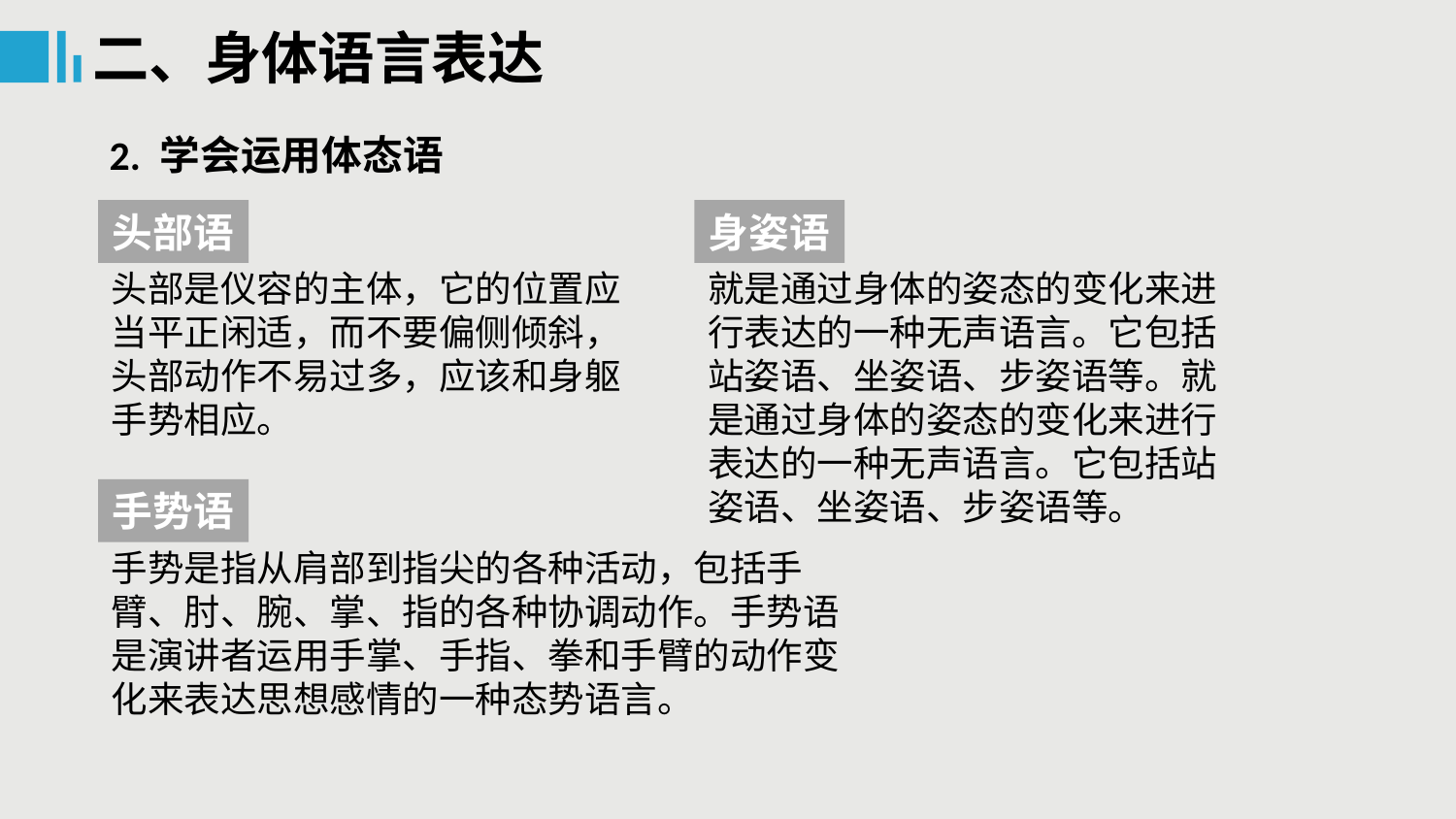

二、身体语言表达

2. 学会运用体态语
头部语
身姿语
头部是仪容的主体，它的位置应当平正闲适，而不要偏侧倾斜，头部动作不易过多，应该和身躯手势相应。
就是通过身体的姿态的变化来进行表达的一种无声语言。它包括站姿语、坐姿语、步姿语等。就是通过身体的姿态的变化来进行表达的一种无声语言。它包括站姿语、坐姿语、步姿语等。
手势语
手势是指从肩部到指尖的各种活动，包括手臂、肘、腕、掌、指的各种协调动作。手势语是演讲者运用手掌、手指、拳和手臂的动作变化来表达思想感情的一种态势语言。